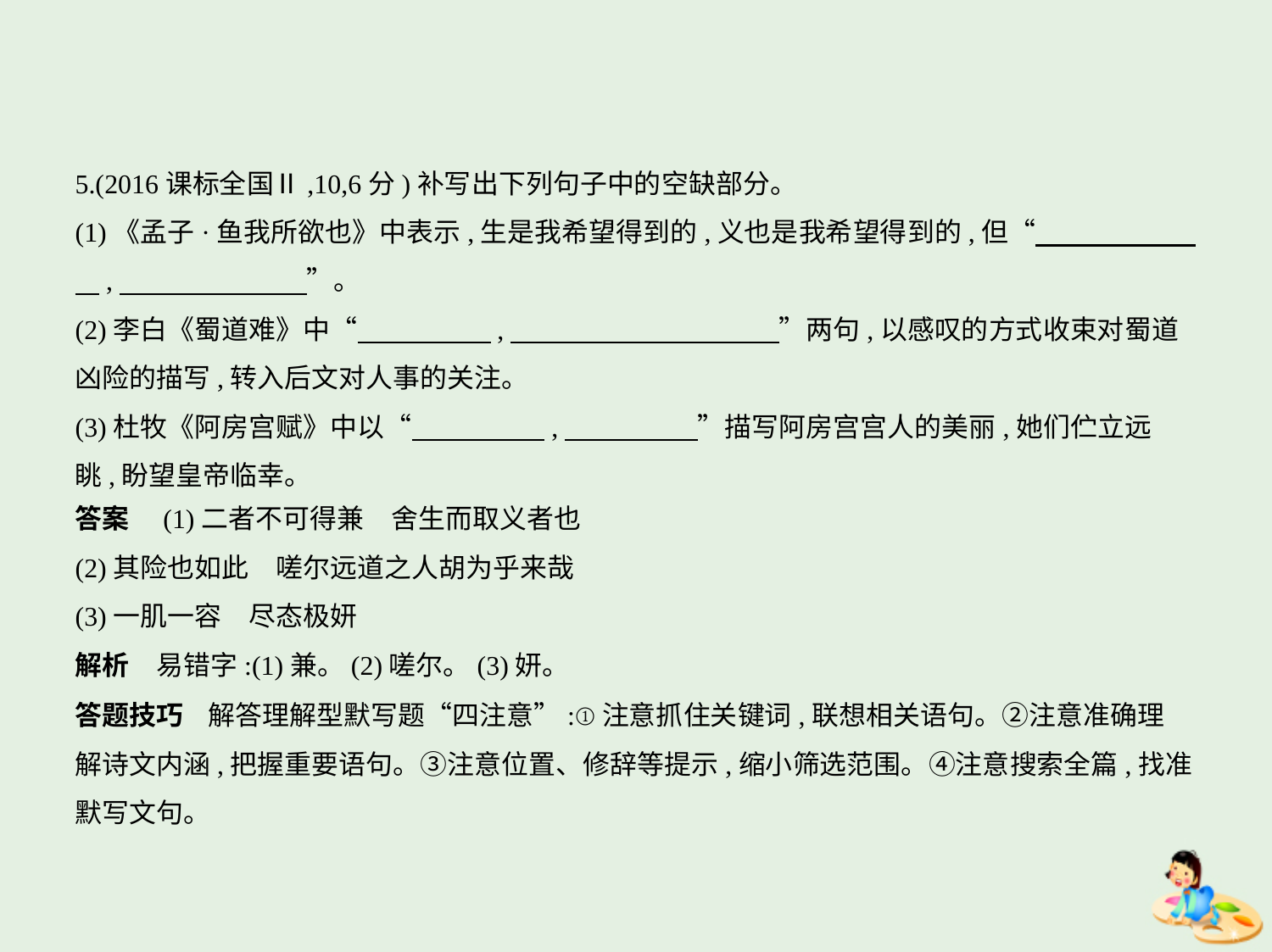

5.(2016课标全国Ⅱ,10,6分)补写出下列句子中的空缺部分。
(1)《孟子·鱼我所欲也》中表示,生是我希望得到的,义也是我希望得到的,但“　　　　　    
    ,　　　　　　    ”。
(2)李白《蜀道难》中“　　　　    ,　　　　　　　　　    ”两句,以感叹的方式收束对蜀道
凶险的描写,转入后文对人事的关注。
(3)杜牧《阿房宫赋》中以“　　　　    ,　　　　    ”描写阿房宫宫人的美丽,她们伫立远
眺,盼望皇帝临幸。
答案　(1)二者不可得兼　舍生而取义者也
(2)其险也如此　嗟尔远道之人胡为乎来哉
(3)一肌一容　尽态极妍
解析　易错字:(1)兼。(2)嗟尔。(3)妍。
答题技巧    解答理解型默写题“四注意”:①注意抓住关键词,联想相关语句。②注意准确理
解诗文内涵,把握重要语句。③注意位置、修辞等提示,缩小筛选范围。④注意搜索全篇,找准
默写文句。